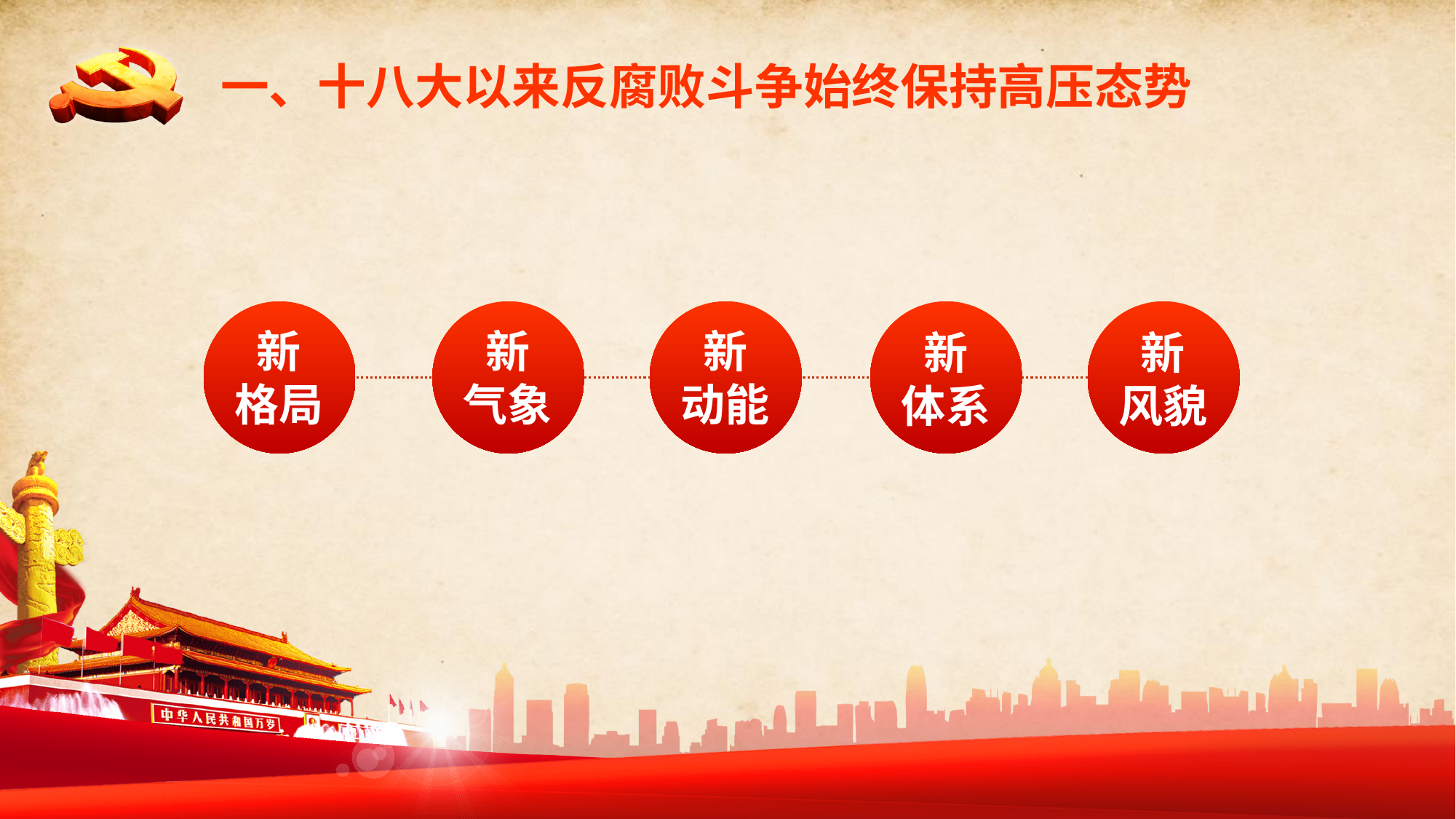

一、十八大以来反腐败斗争始终保持高压态势

新
气象
新
动能
新
格局
新
体系
新
风貌